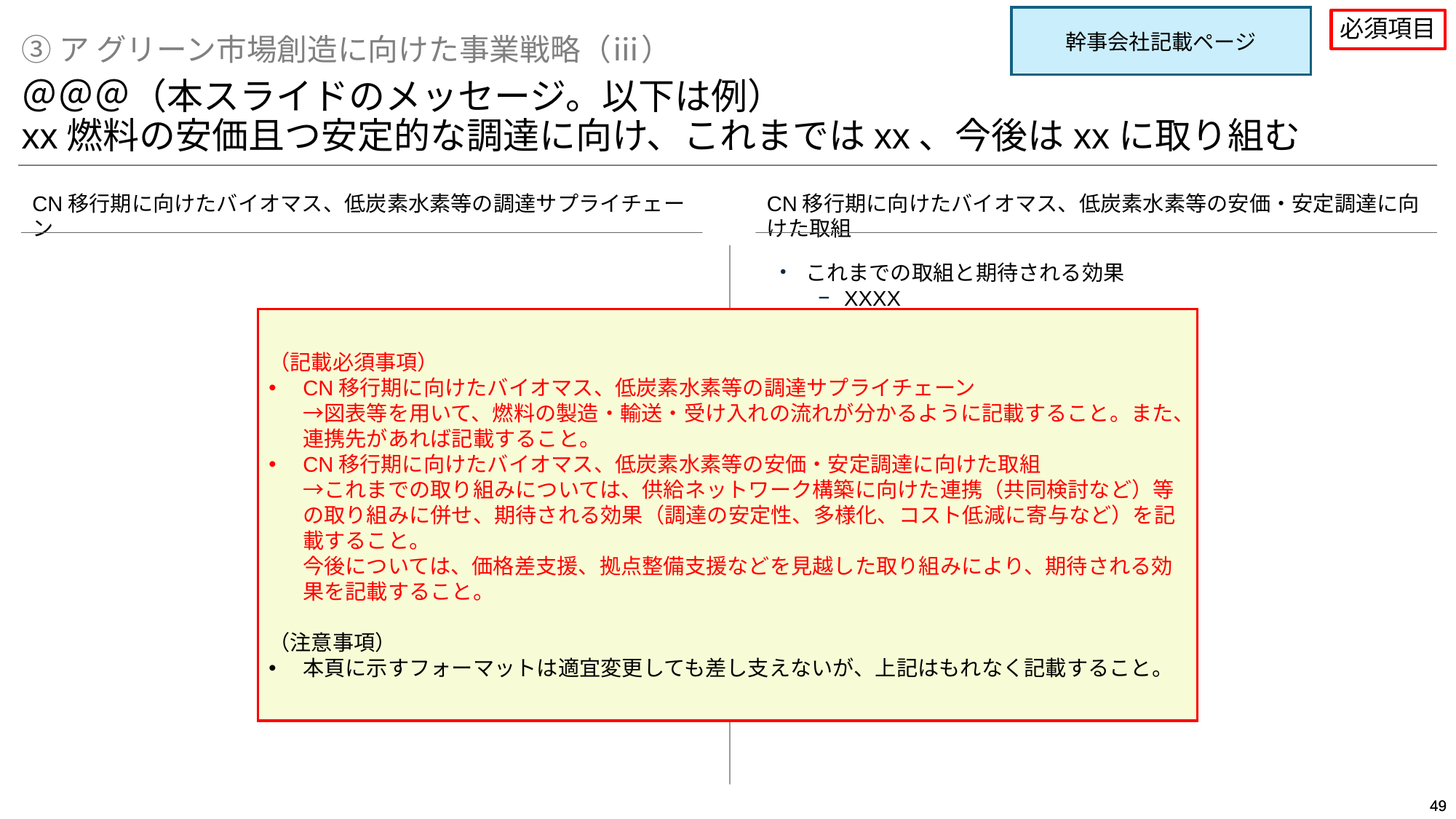

幹事会社記載ページ
必須項目
③ア グリーン市場創造に向けた事業戦略（ⅲ）
＠＠＠（本スライドのメッセージ。以下は例）
xx燃料の安価且つ安定的な調達に向け、これまではxx、今後はxxに取り組む
CN移行期に向けたバイオマス、低炭素水素等の調達サプライチェーン
CN移行期に向けたバイオマス、低炭素水素等の安価・安定調達に向けた取組
これまでの取組と期待される効果
XXXX
XXXX

今後の取組と期待される効果
XXXX
XXXX
（記載必須事項）
CN移行期に向けたバイオマス、低炭素水素等の調達サプライチェーン
→図表等を用いて、燃料の製造・輸送・受け入れの流れが分かるように記載すること。また、連携先があれば記載すること。
CN移行期に向けたバイオマス、低炭素水素等の安価・安定調達に向けた取組
→これまでの取り組みについては、供給ネットワーク構築に向けた連携（共同検討など）等の取り組みに併せ、期待される効果（調達の安定性、多様化、コスト低減に寄与など）を記載すること。
今後については、価格差支援、拠点整備支援などを見越した取り組みにより、期待される効果を記載すること。

（注意事項）
本頁に示すフォーマットは適宜変更しても差し支えないが、上記はもれなく記載すること。